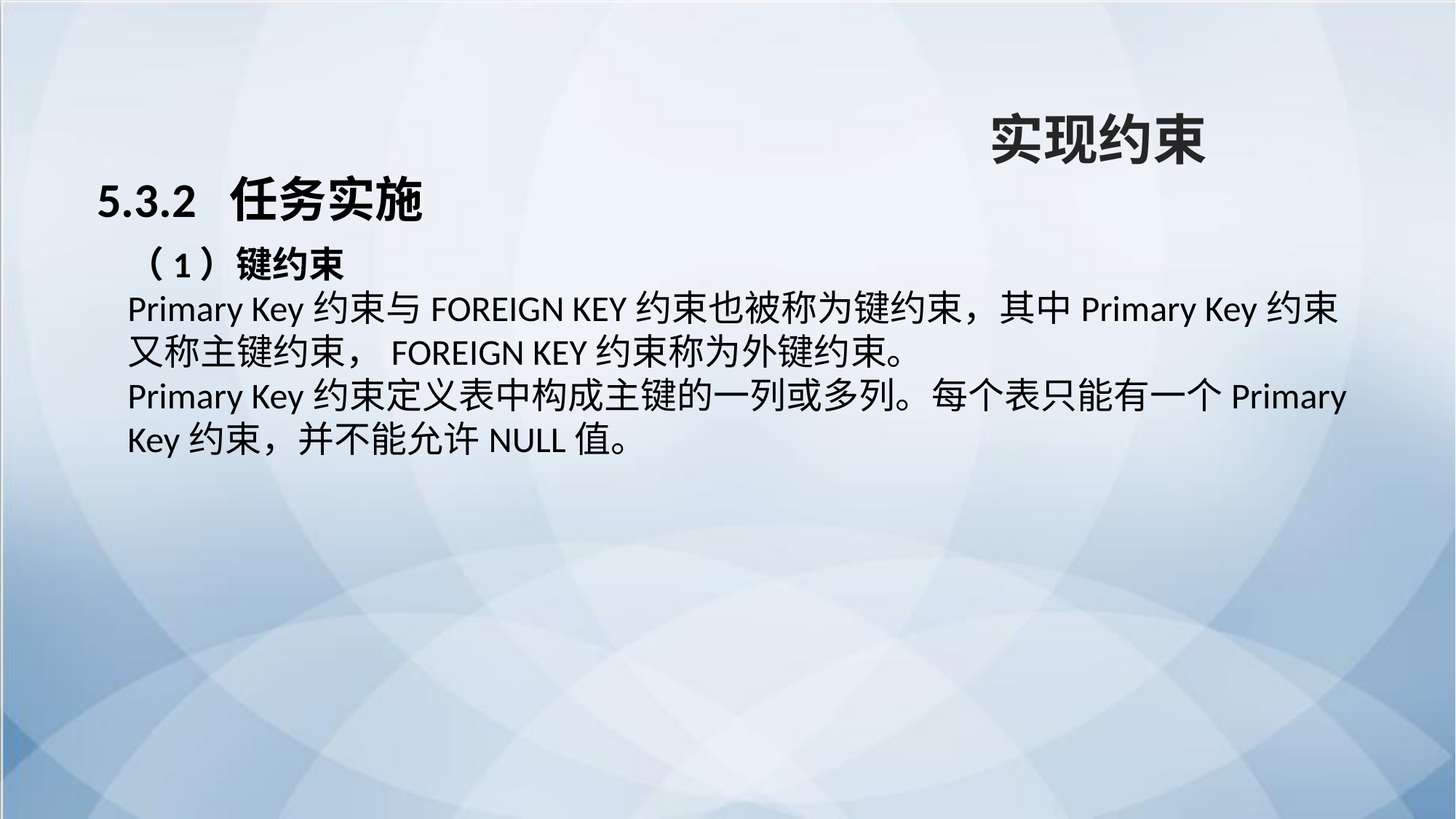

实现约束
5.3.2  任务实施
（1）键约束
Primary Key约束与FOREIGN KEY约束也被称为键约束，其中Primary Key约束又称主键约束，FOREIGN KEY约束称为外键约束。
Primary Key约束定义表中构成主键的一列或多列。每个表只能有一个Primary Key约束，并不能允许NULL值。